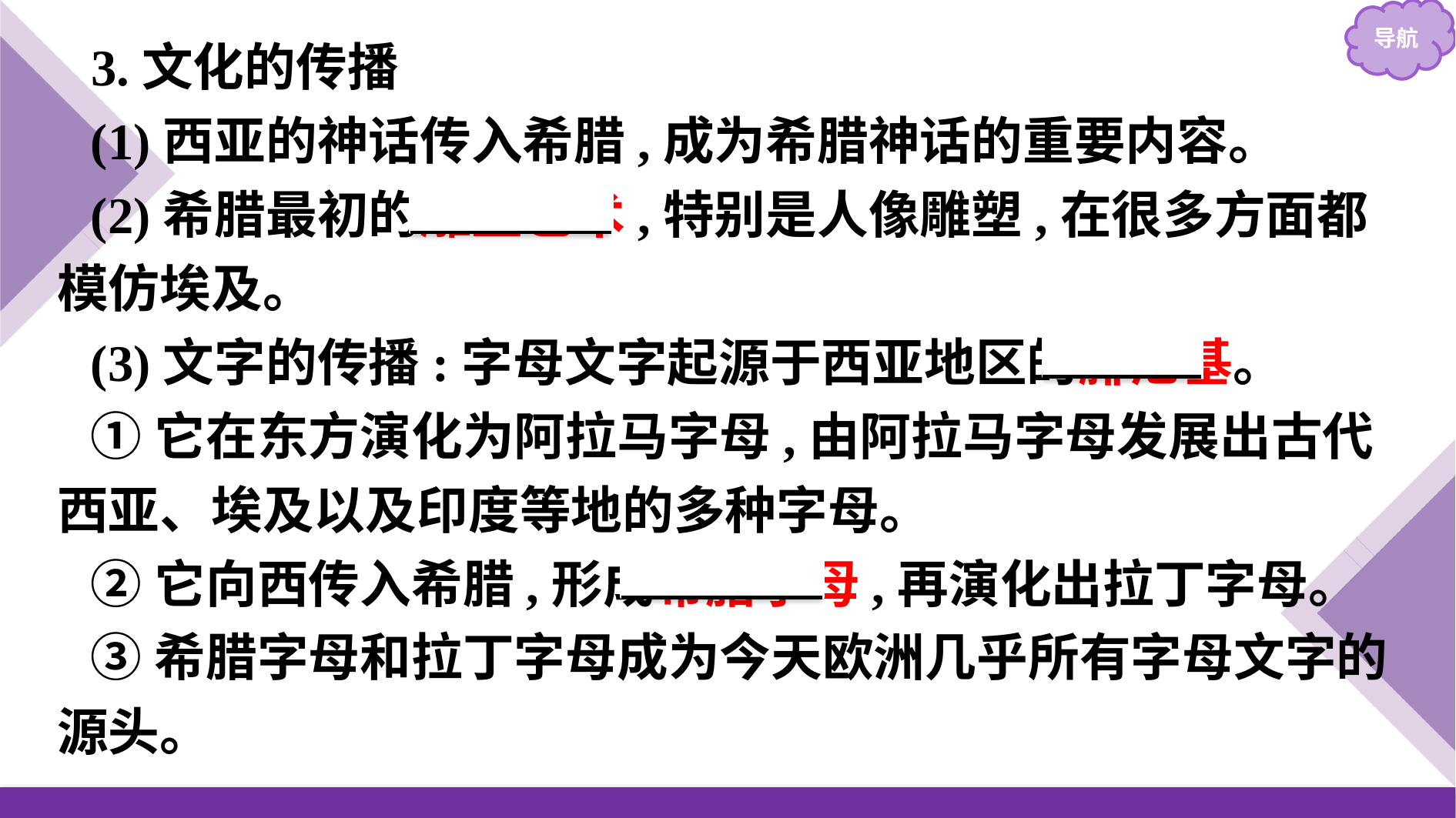

3.文化的传播
(1)西亚的神话传入希腊,成为希腊神话的重要内容。
(2)希腊最初的雕塑艺术,特别是人像雕塑,在很多方面都模仿埃及。
(3)文字的传播:字母文字起源于西亚地区的腓尼基。
①它在东方演化为阿拉马字母,由阿拉马字母发展出古代西亚、埃及以及印度等地的多种字母。
②它向西传入希腊,形成希腊字母,再演化出拉丁字母。
③希腊字母和拉丁字母成为今天欧洲几乎所有字母文字的源头。